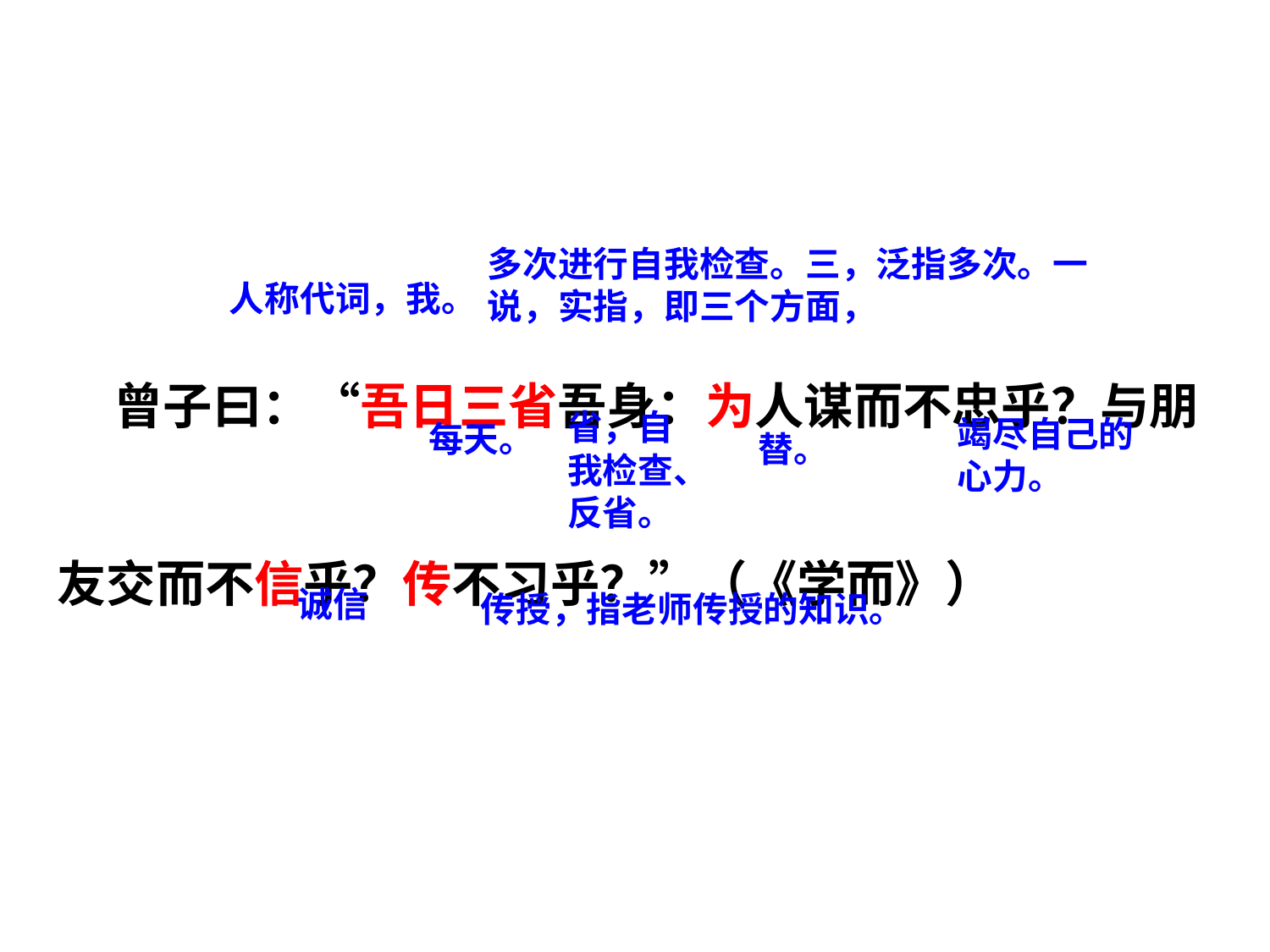

多次进行自我检查。三，泛指多次。一说，实指，即三个方面，
    曾子曰：“吾日三省吾身：为人谋而不忠乎？与朋友交而不信乎？传不习乎？”（《学而》）
人称代词，我。
省，自我检查、反省。
竭尽自己的心力。
每天。
替。
诚信
传授，指老师传授的知识。